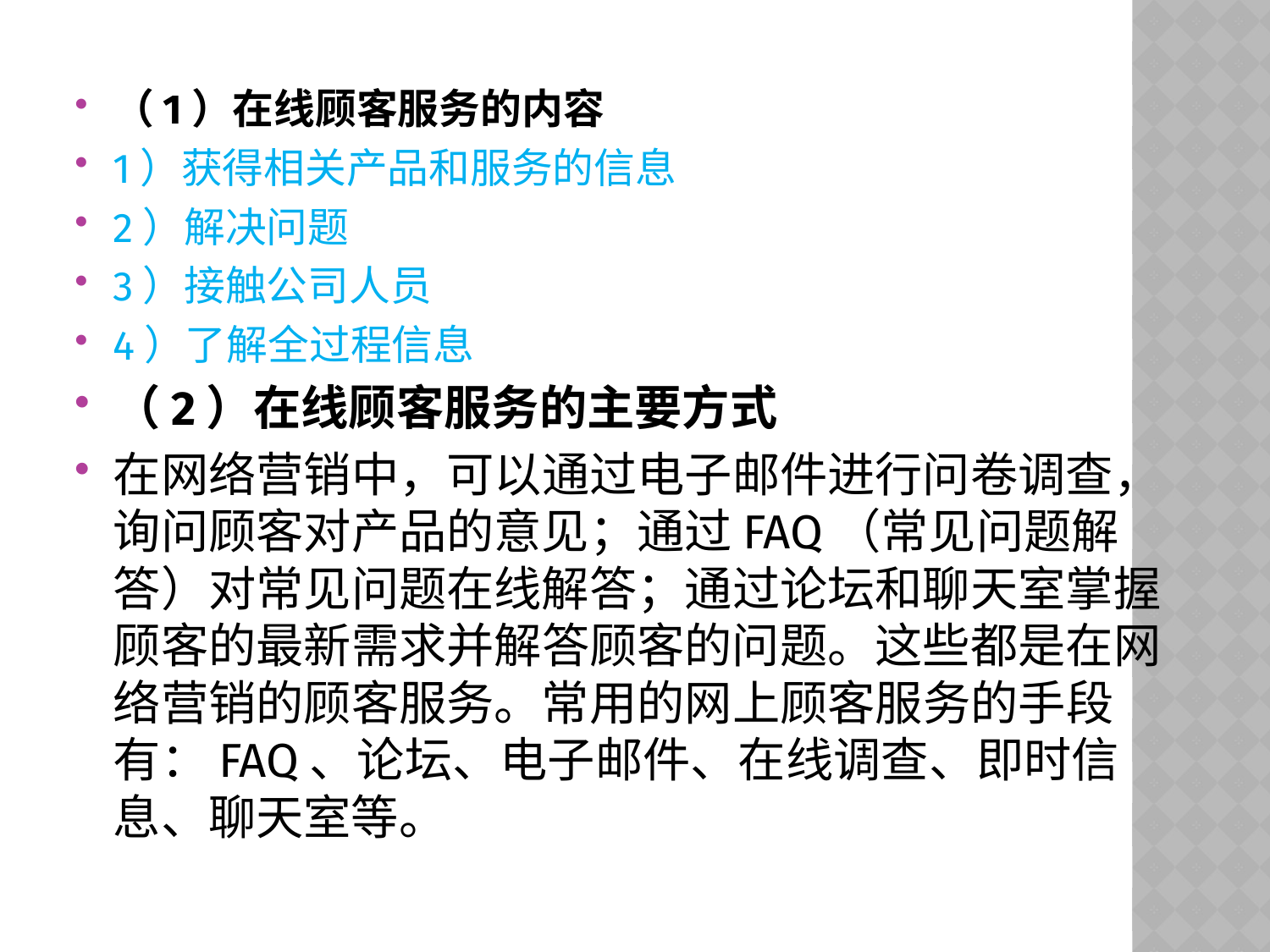

（1）在线顾客服务的内容
1）获得相关产品和服务的信息
2）解决问题
3）接触公司人员
4）了解全过程信息
（2）在线顾客服务的主要方式
在网络营销中，可以通过电子邮件进行问卷调查，询问顾客对产品的意见；通过FAQ（常见问题解答）对常见问题在线解答；通过论坛和聊天室掌握顾客的最新需求并解答顾客的问题。这些都是在网络营销的顾客服务。常用的网上顾客服务的手段有：FAQ、论坛、电子邮件、在线调查、即时信息、聊天室等。